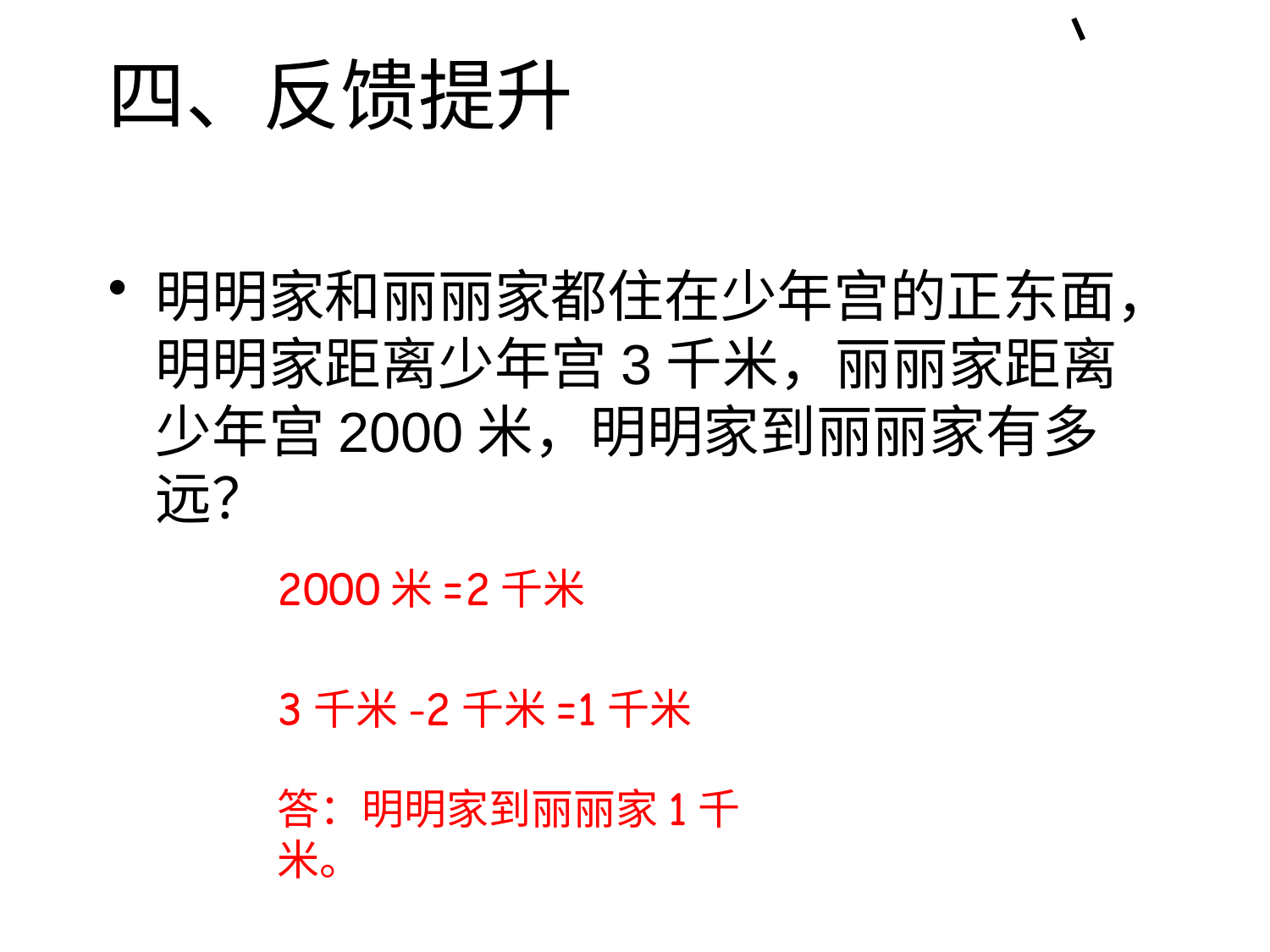

# 四、反馈提升
明明家和丽丽家都住在少年宫的正东面，明明家距离少年宫3千米，丽丽家距离少年宫2000米，明明家到丽丽家有多远？
2000米=2千米
3千米-2千米=1千米
答：明明家到丽丽家1千米。